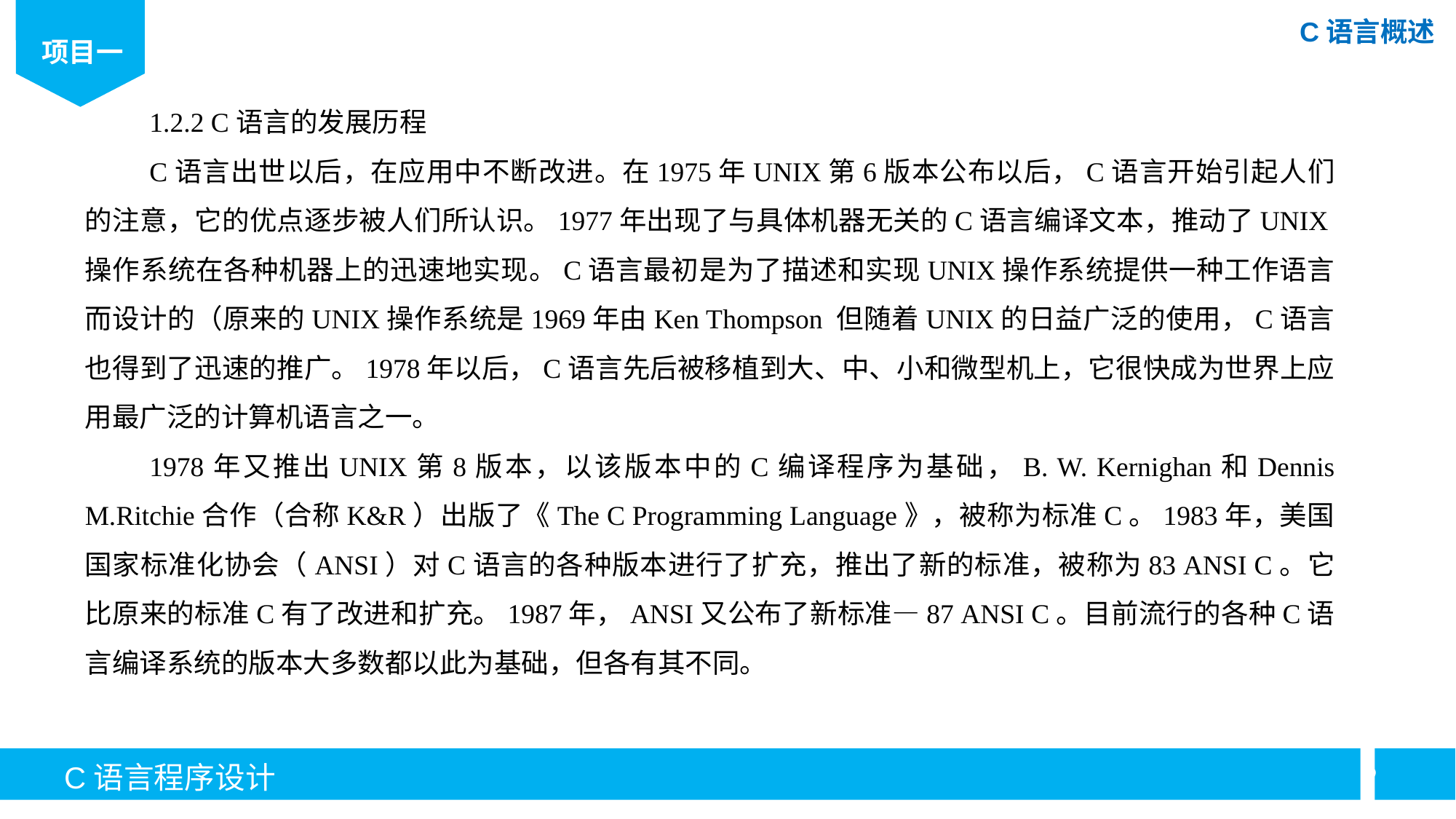

1.2.2 C语言的发展历程
C语言出世以后，在应用中不断改进。在1975年UNIX第6版本公布以后，C语言开始引起人们的注意，它的优点逐步被人们所认识。1977年出现了与具体机器无关的C语言编译文本，推动了UNIX操作系统在各种机器上的迅速地实现。C语言最初是为了描述和实现UNIX操作系统提供一种工作语言而设计的（原来的UNIX操作系统是1969年由Ken Thompson 但随着UNIX的日益广泛的使用，C语言也得到了迅速的推广。1978年以后，C语言先后被移植到大、中、小和微型机上，它很快成为世界上应用最广泛的计算机语言之一。
1978年又推出UNIX第8版本，以该版本中的C编译程序为基础，B. W. Kernighan和Dennis M.Ritchie合作（合称K&R）出版了《The C Programming Language》，被称为标准C。1983年，美国国家标准化协会（ANSI）对C语言的各种版本进行了扩充，推出了新的标准，被称为83 ANSI C。它比原来的标准C有了改进和扩充。1987年，ANSI又公布了新标准—87 ANSI C。目前流行的各种C语言编译系统的版本大多数都以此为基础，但各有其不同。